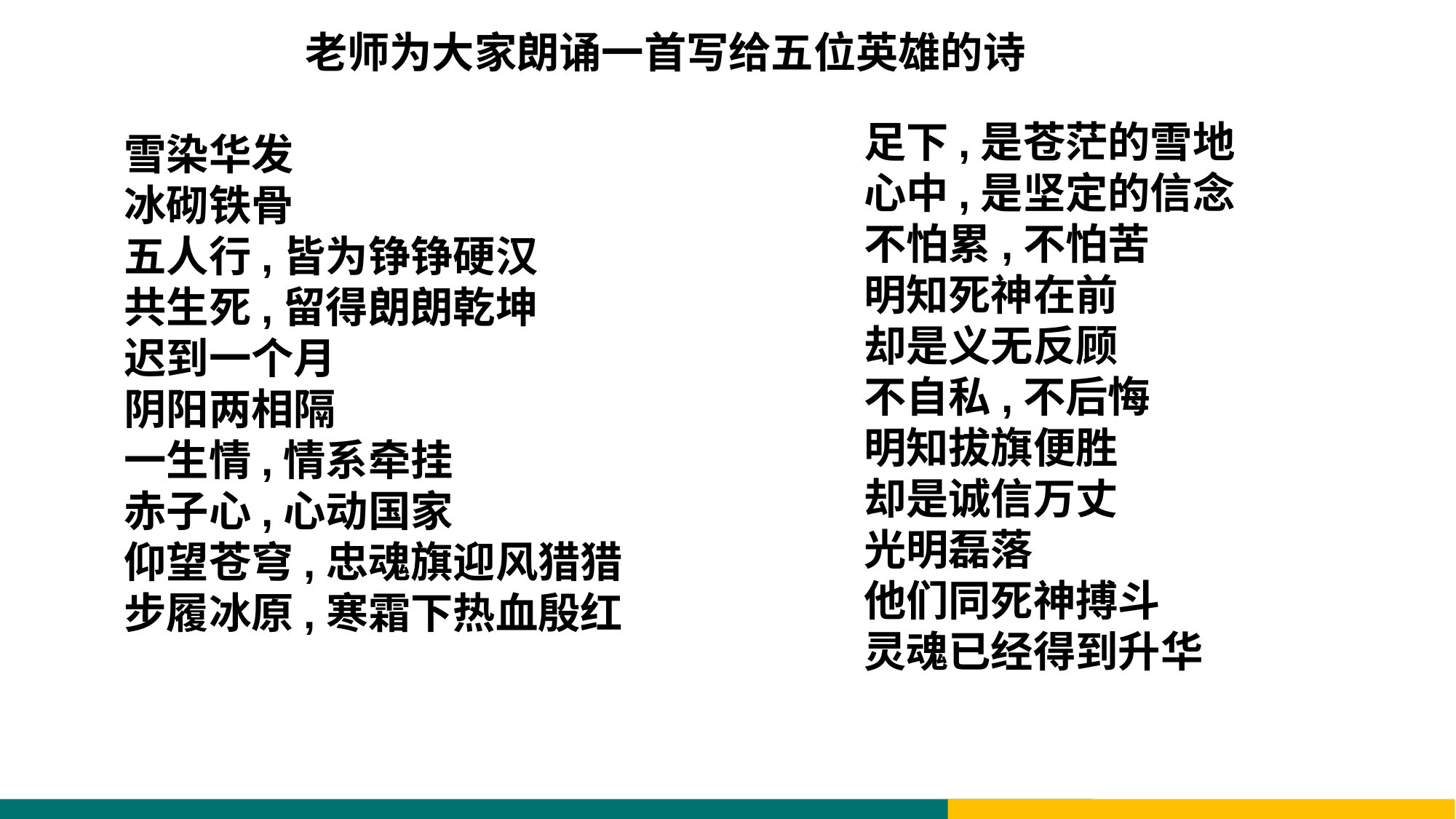

老师为大家朗诵一首写给五位英雄的诗
足下,是苍茫的雪地
心中,是坚定的信念
不怕累,不怕苦
明知死神在前
却是义无反顾
不自私,不后悔
明知拔旗便胜
却是诚信万丈
光明磊落
他们同死神搏斗
灵魂已经得到升华
雪染华发
冰砌铁骨
五人行,皆为铮铮硬汉
共生死,留得朗朗乾坤
迟到一个月
阴阳两相隔
一生情,情系牵挂
赤子心,心动国家
仰望苍穹,忠魂旗迎风猎猎
步履冰原,寒霜下热血殷红